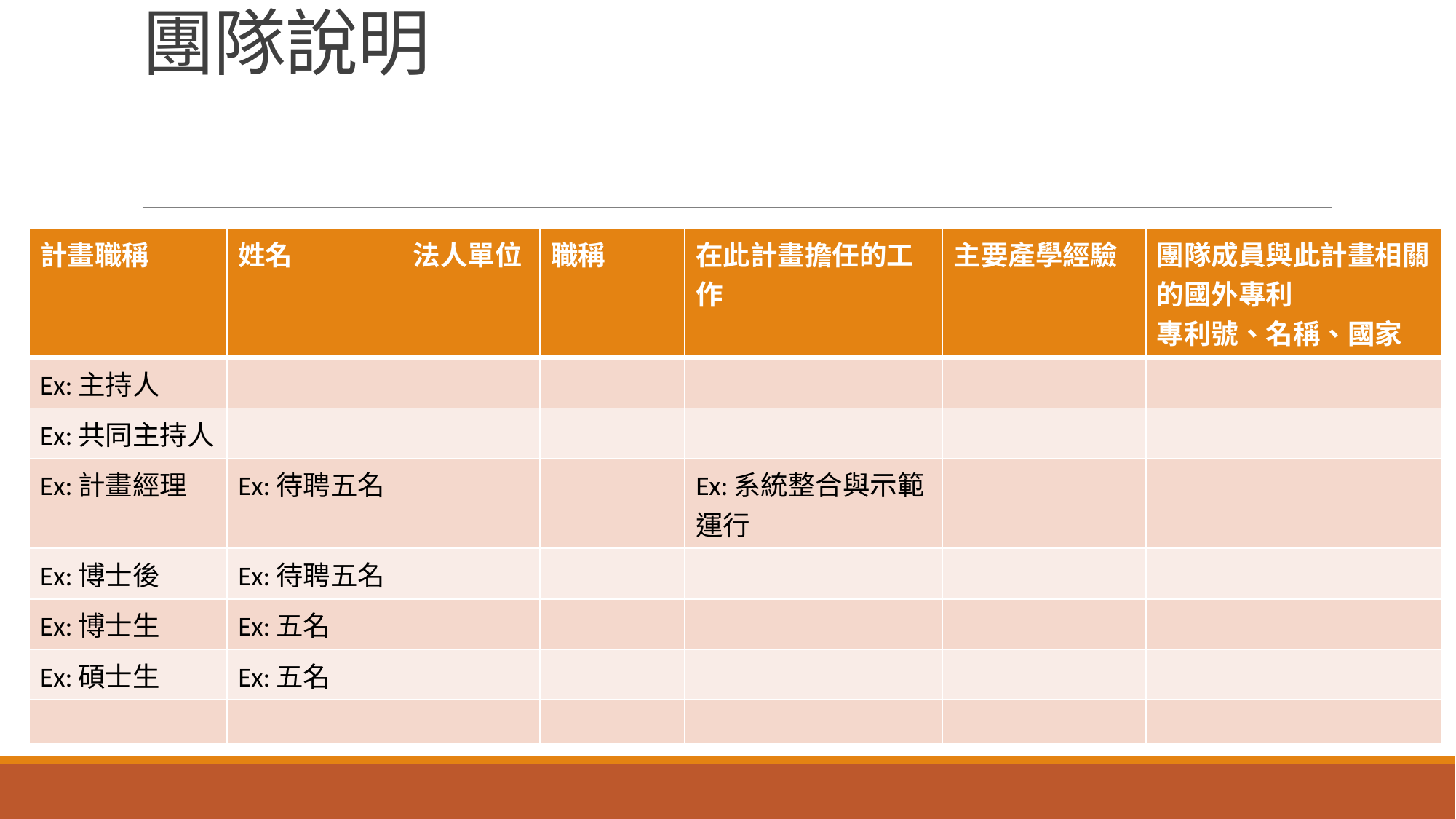

# 團隊說明
| 計畫職稱 | 姓名 | 法人單位 | 職稱 | 在此計畫擔任的工作 | 主要產學經驗 | 團隊成員與此計畫相關的國外專利 專利號、名稱、國家 |
| --- | --- | --- | --- | --- | --- | --- |
| Ex:主持人 |  |  |  |  |  |  |
| Ex:共同主持人 |  |  |  |  |  |  |
| Ex:計畫經理 | Ex:待聘五名 |  |  | Ex:系統整合與示範運行 |  |  |
| Ex:博士後 | Ex:待聘五名 |  |  |  |  |  |
| Ex:博士生 | Ex:五名 |  |  |  |  |  |
| Ex:碩士生 | Ex:五名 |  |  |  |  |  |
|  |  |  |  |  |  |  |